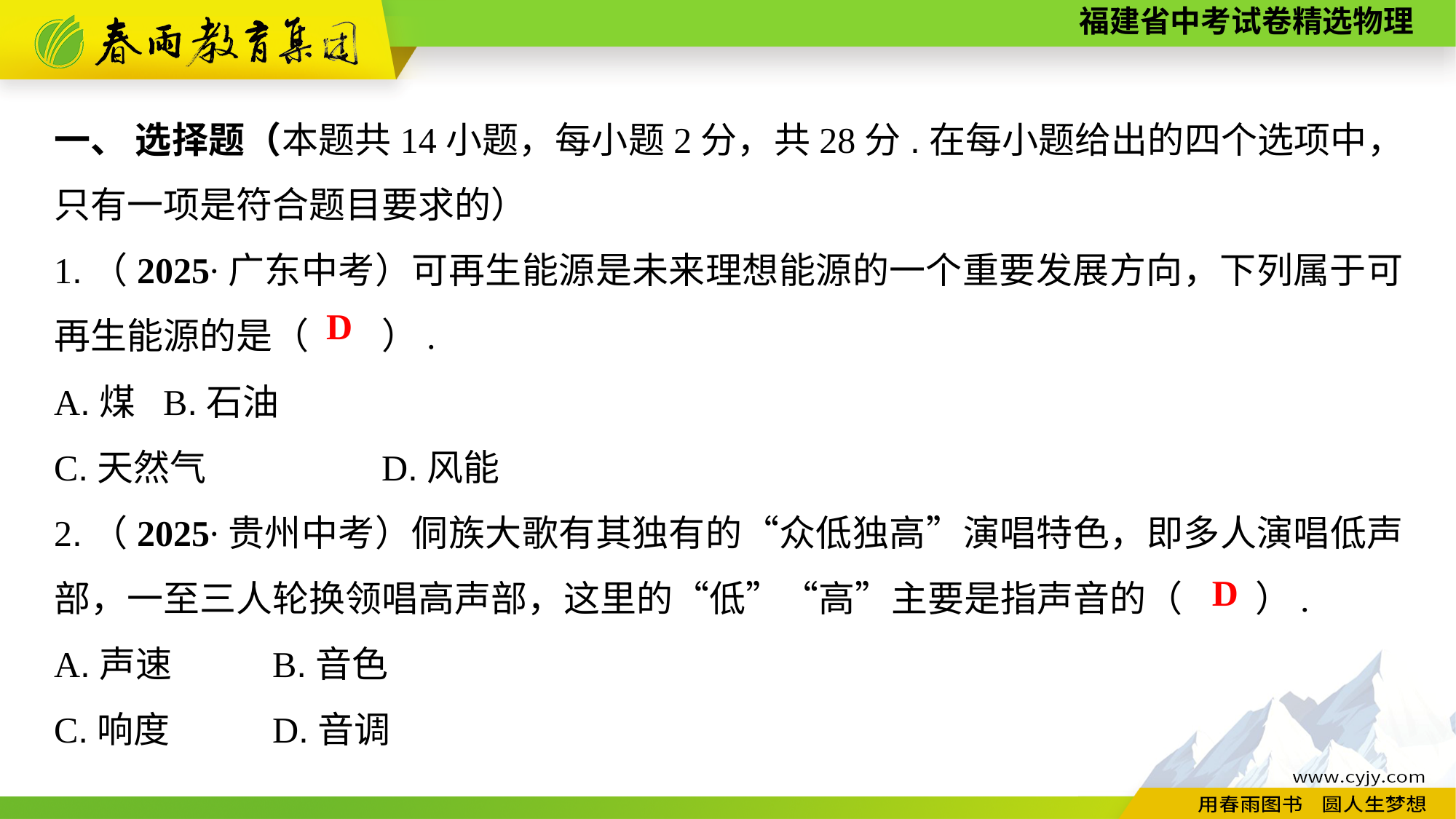

一、 选择题（本题共14小题，每小题2分，共28分.在每小题给出的四个选项中，只有一项是符合题目要求的）
1.（2025∙广东中考）可再生能源是未来理想能源的一个重要发展方向，下列属于可再生能源的是（　　）.
A.煤	B.石油
C.天然气　　	D.风能
2.（2025∙贵州中考）侗族大歌有其独有的“众低独高”演唱特色，即多人演唱低声部，一至三人轮换领唱高声部，这里的“低”“高”主要是指声音的（　　）.
A.声速	B.音色
C.响度　　	D.音调
D
D